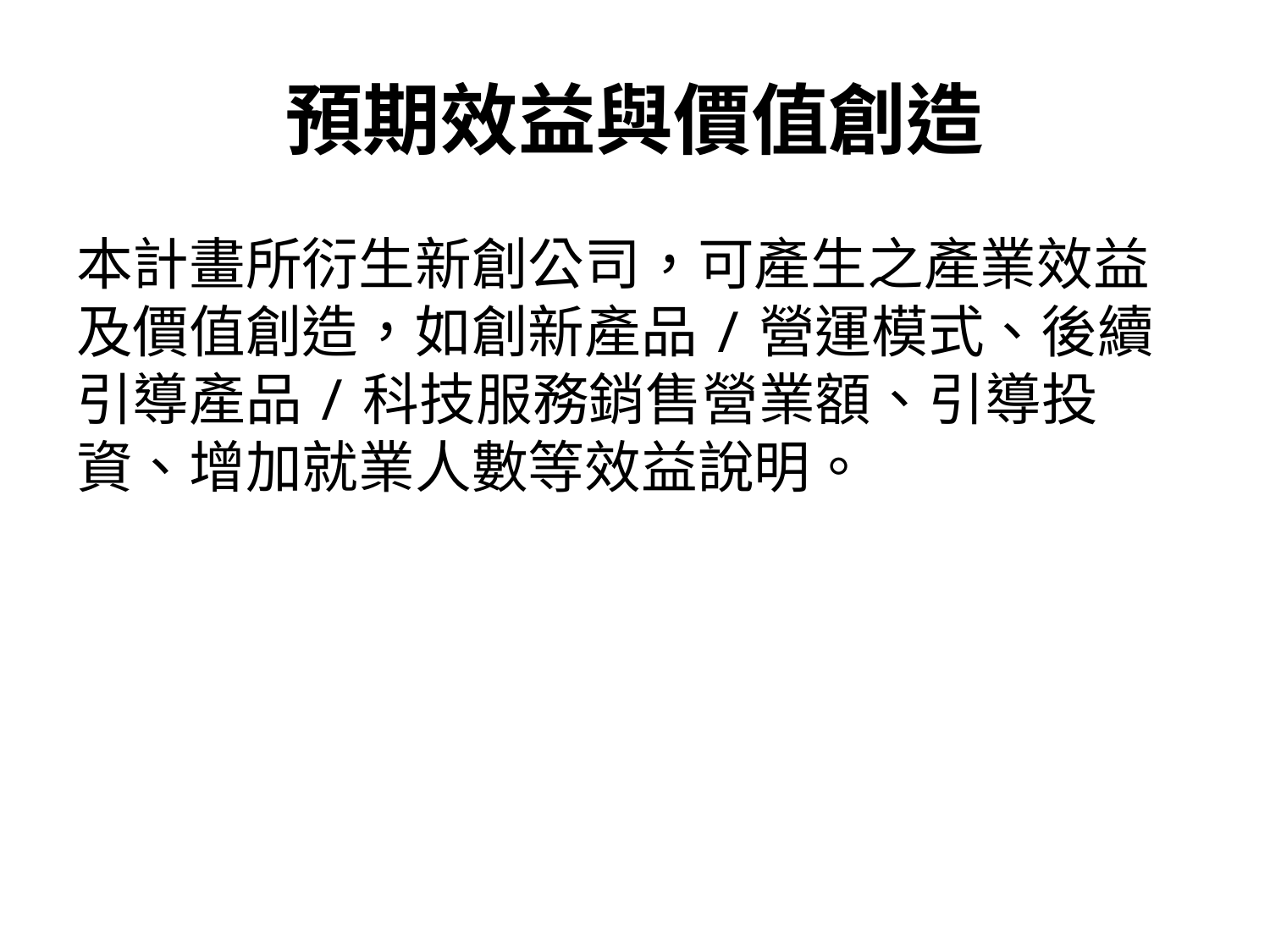

# 預期效益與價值創造
本計畫所衍生新創公司，可產生之產業效益及價值創造，如創新產品/營運模式、後續引導產品/科技服務銷售營業額、引導投資、增加就業人數等效益說明。